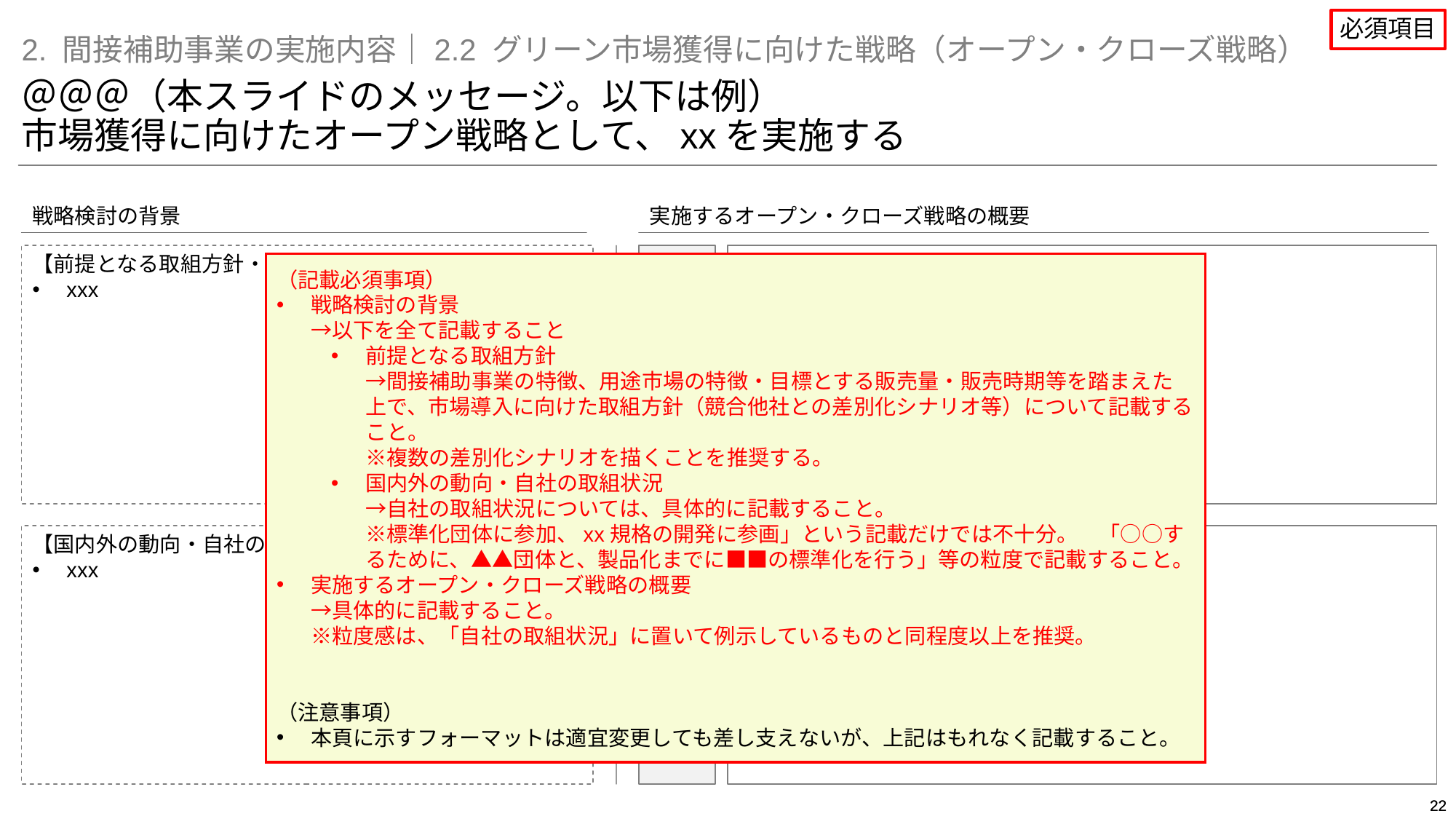

②産業競争力強化への貢献に関する審査
オ．オープン・クローズ戦略（必須項目）
必須項目
2. 間接補助事業の実施内容｜2.2 グリーン市場獲得に向けた戦略（オープン・クローズ戦略）
＠＠＠（本スライドのメッセージ。以下は例）
市場獲得に向けたオープン戦略として、xxを実施する
戦略検討の背景
実施するオープン・クローズ戦略の概要
【前提となる取組方針・考え方】
xxx

 ＞
オープン戦略
xxx

（記載必須事項）
戦略検討の背景
→以下を全て記載すること
前提となる取組方針
→間接補助事業の特徴、用途市場の特徴・目標とする販売量・販売時期等を踏まえた上で、市場導入に向けた取組方針（競合他社との差別化シナリオ等）について記載すること。
※複数の差別化シナリオを描くことを推奨する。
国内外の動向・自社の取組状況
→自社の取組状況については、具体的に記載すること。
※標準化団体に参加、xx規格の開発に参画」という記載だけでは不十分。　「○○するために、▲▲団体と、製品化までに■■の標準化を行う」等の粒度で記載すること。
実施するオープン・クローズ戦略の概要
→具体的に記載すること。
※粒度感は、「自社の取組状況」に置いて例示しているものと同程度以上を推奨。

（注意事項）
本頁に示すフォーマットは適宜変更しても差し支えないが、上記はもれなく記載すること。
【国内外の動向・自社の取組状況】
xxx

クローズ戦略
xxx